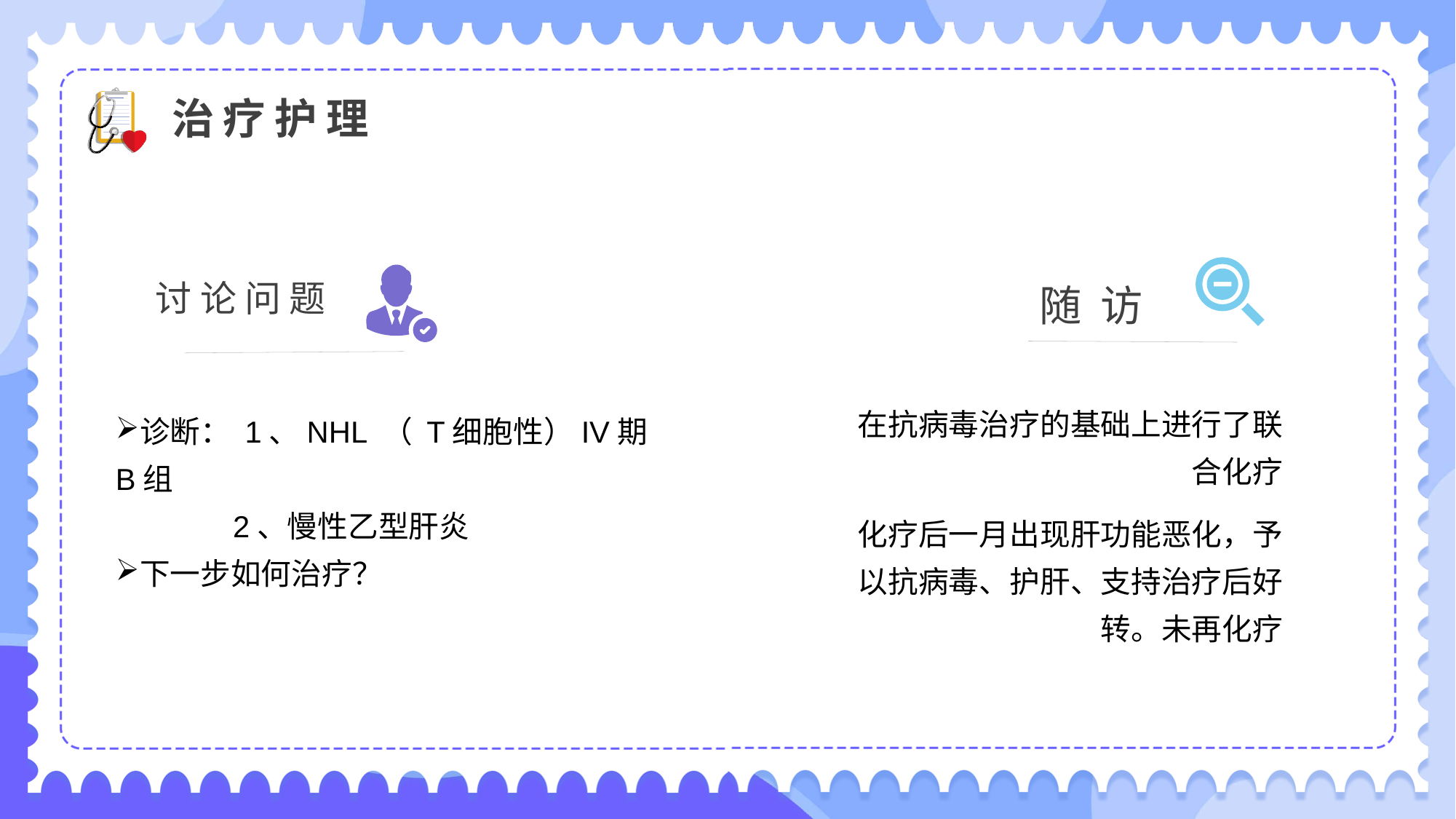

治疗护理

随  访

讨 论 问 题

在抗病毒治疗的基础上进行了联合化疗
化疗后一月出现肝功能恶化，予以抗病毒、护肝、支持治疗后好转。未再化疗
诊断： 1、NHL （ T细胞性）IV期  B组
              2、慢性乙型肝炎
下一步如何治疗？